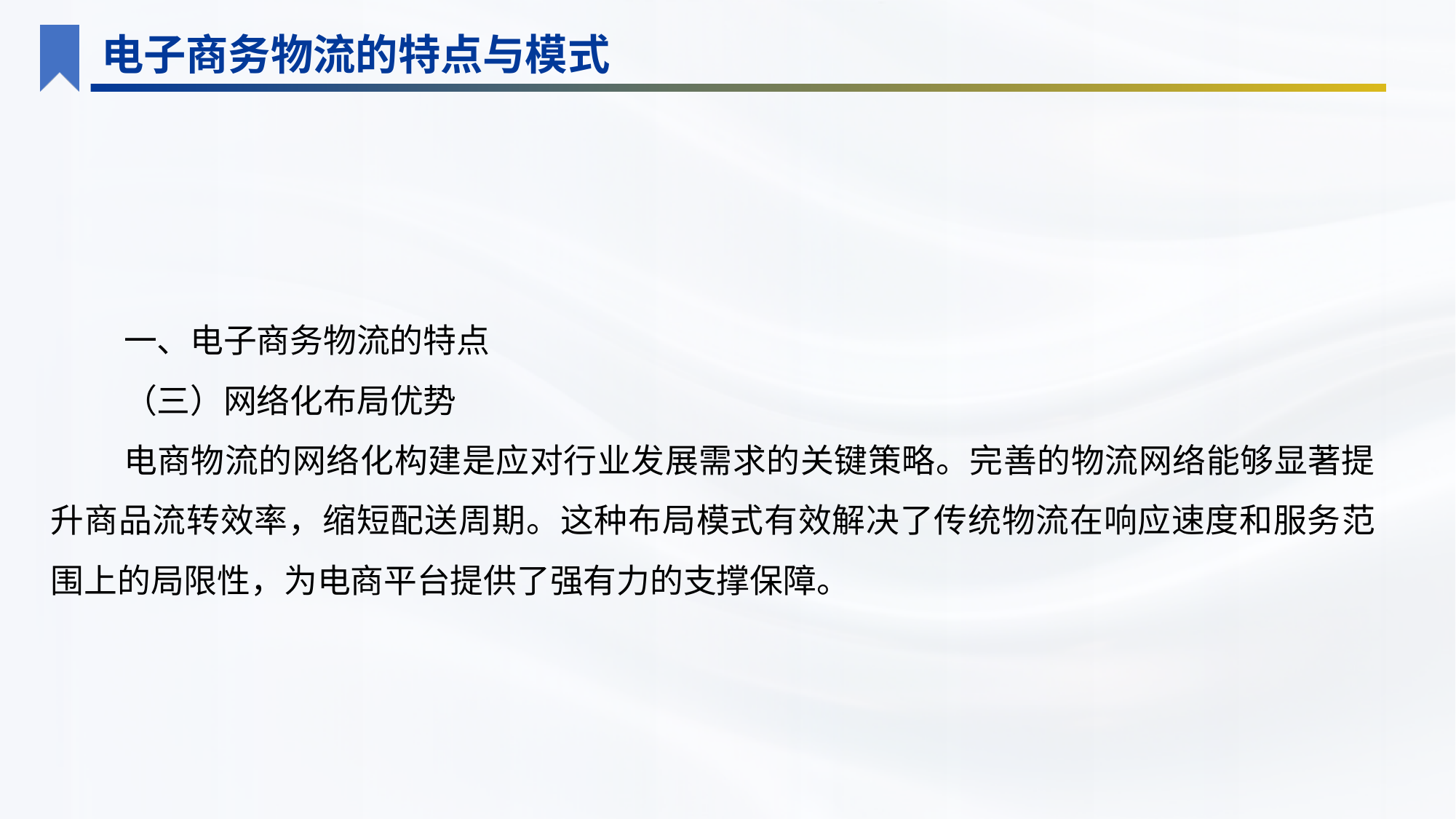

电子商务物流的特点与模式
一、电子商务物流的特点
（三）网络化布局优势
电商物流的网络化构建是应对行业发展需求的关键策略。完善的物流网络能够显著提升商品流转效率，缩短配送周期。这种布局模式有效解决了传统物流在响应速度和服务范围上的局限性，为电商平台提供了强有力的支撑保障。